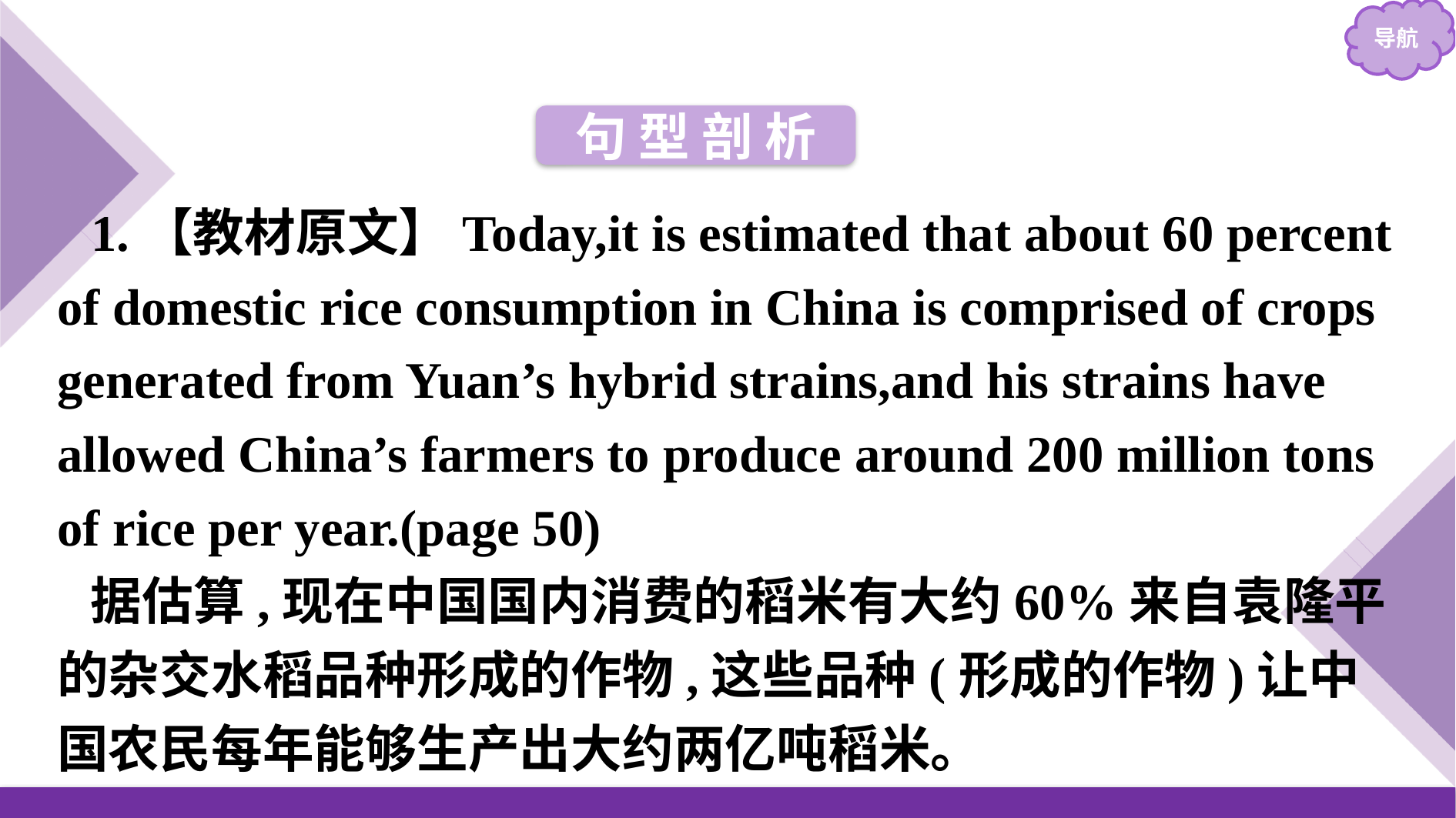

句 型 剖 析
1.【教材原文】Today,it is estimated that about 60 percent of domestic rice consumption in China is comprised of crops generated from Yuan’s hybrid strains,and his strains have allowed China’s farmers to produce around 200 million tons of rice per year.(page 50)
据估算,现在中国国内消费的稻米有大约60%来自袁隆平的杂交水稻品种形成的作物,这些品种(形成的作物)让中国农民每年能够生产出大约两亿吨稻米。